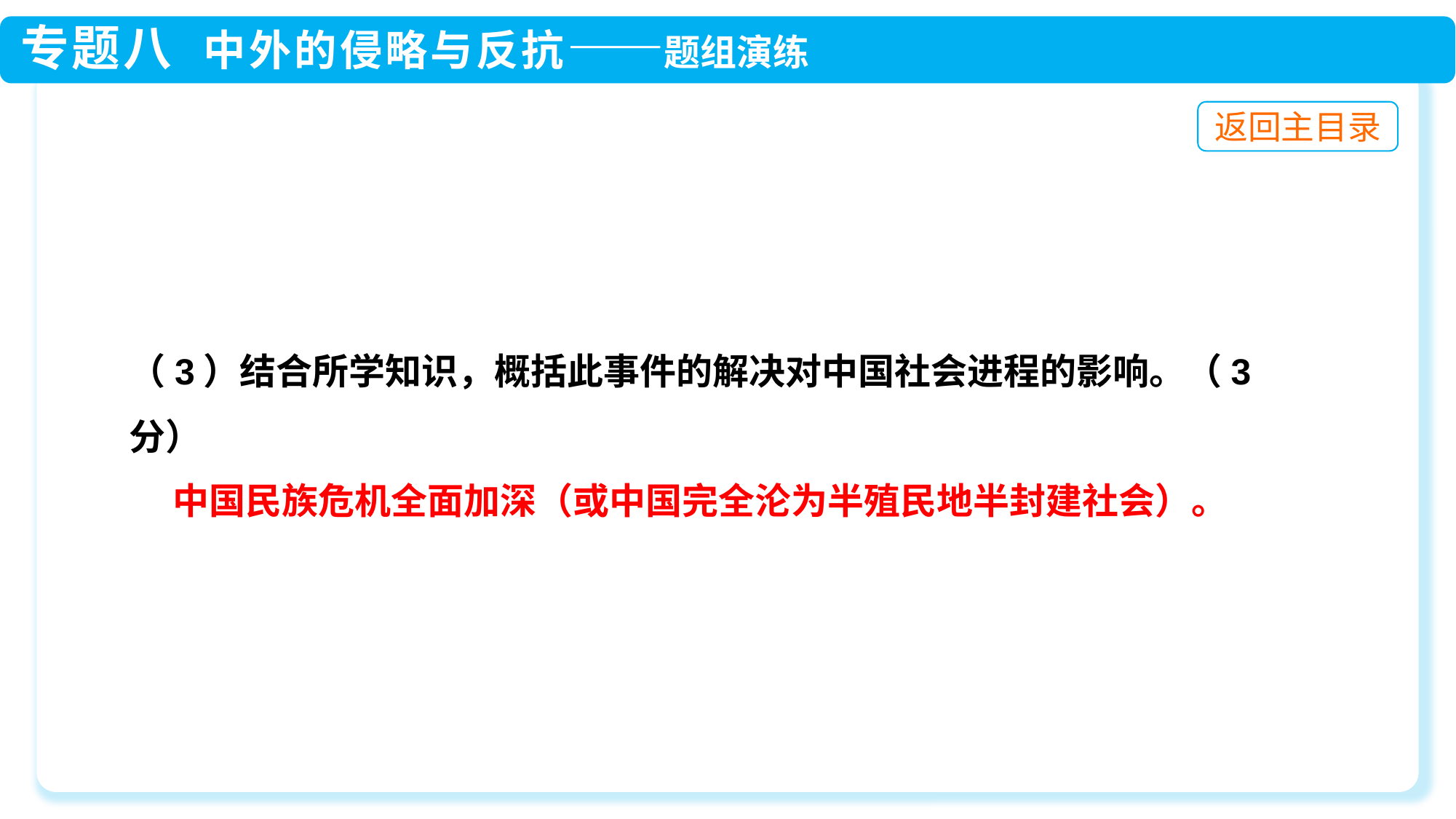

（3）结合所学知识，概括此事件的解决对中国社会进程的影响。（3分）
中国民族危机全面加深（或中国完全沦为半殖民地半封建社会）。